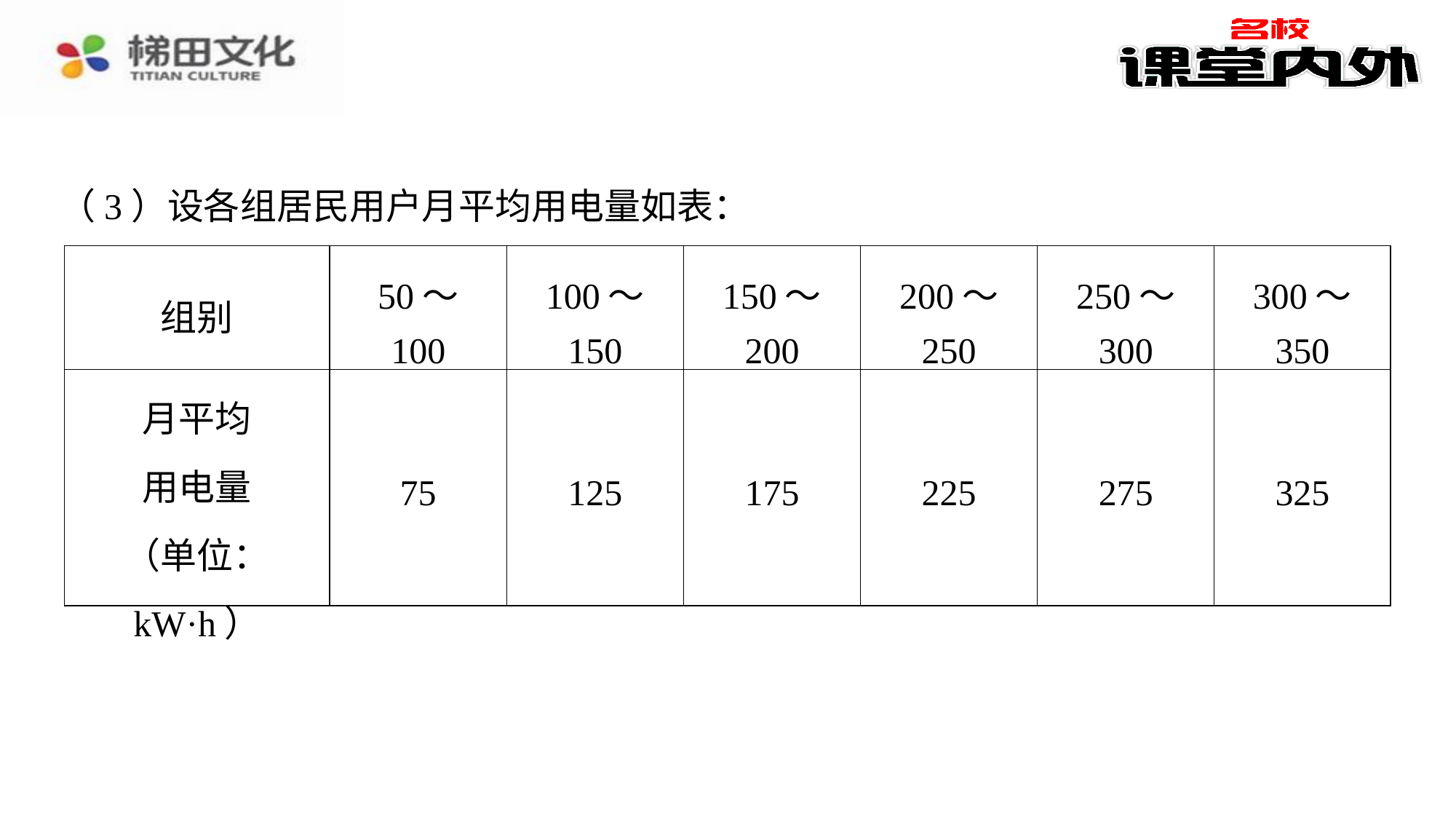

（3）设各组居民用户月平均用电量如表：
| 组别 | 50～ 100 | 100～ 150 | 150～ 200 | 200～ 250 | 250～ 300 | 300～ 350 |
| --- | --- | --- | --- | --- | --- | --- |
| 月平均 用电量 （单位： kW·h） | 75 | 125 | 175 | 225 | 275 | 325 |